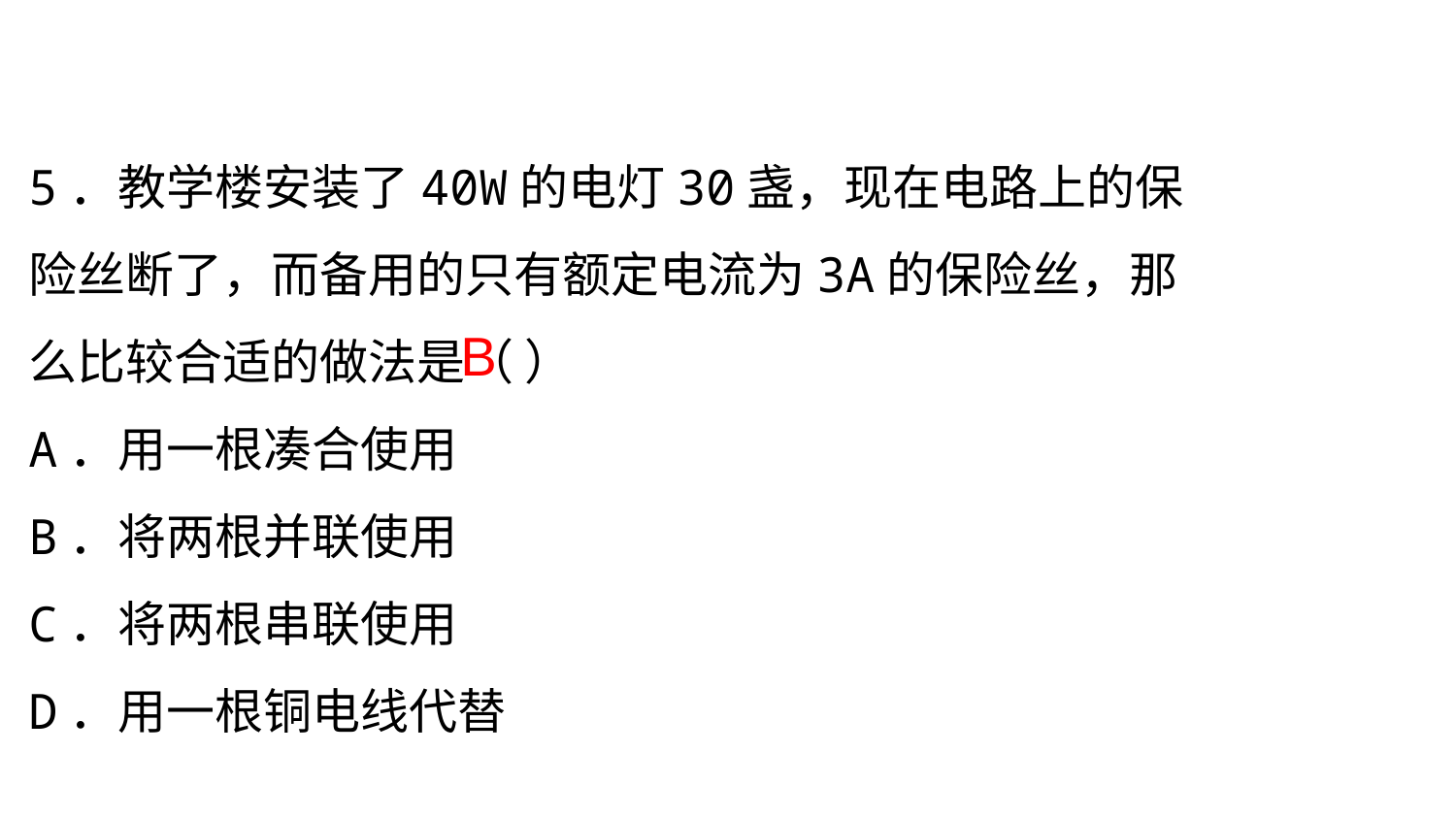

5．教学楼安装了40W的电灯30盏，现在电路上的保险丝断了，而备用的只有额定电流为3A的保险丝，那么比较合适的做法是（ ）
A．用一根凑合使用
B．将两根并联使用
C．将两根串联使用
D．用一根铜电线代替
B